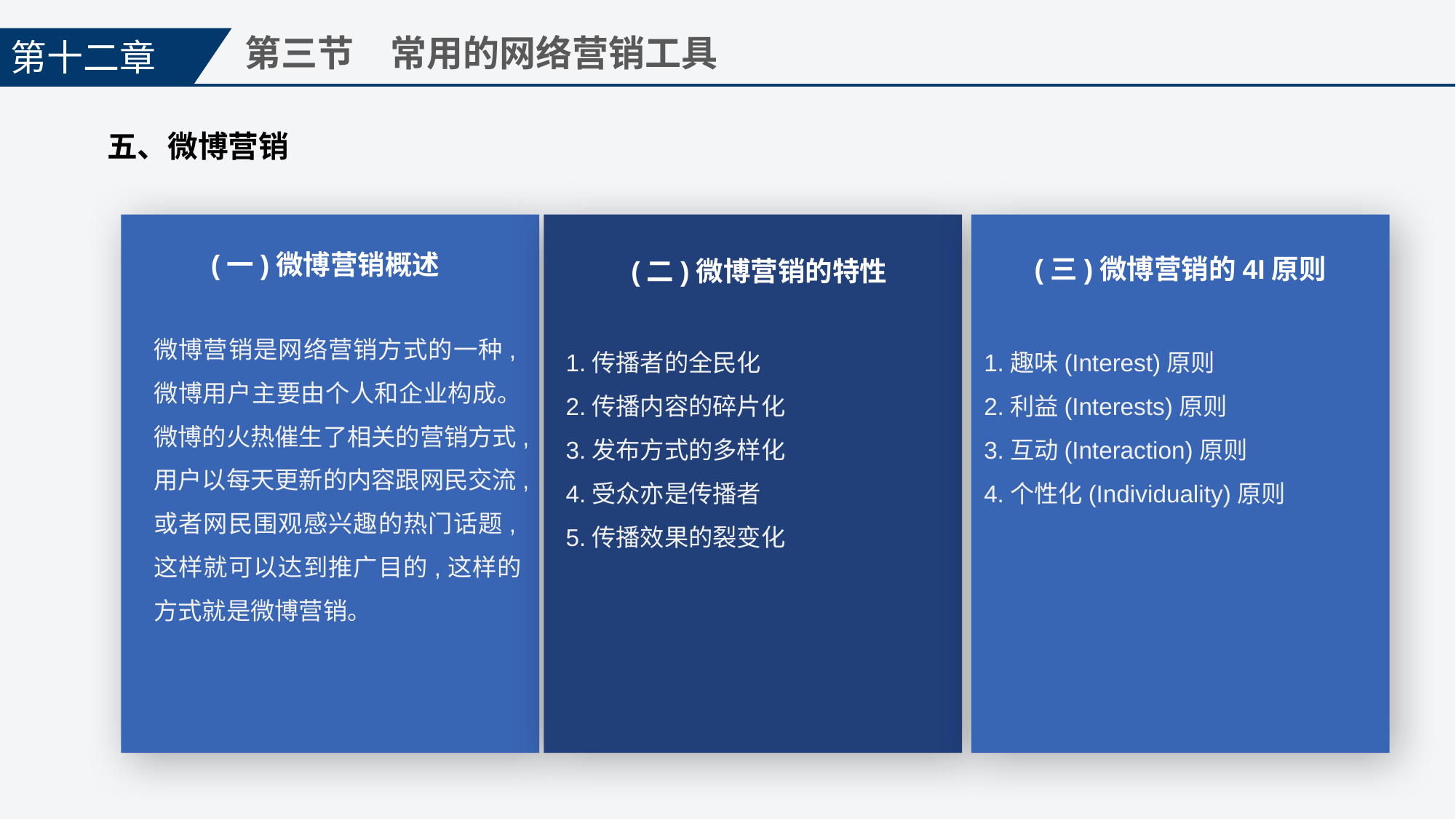

第十二章
第三节　常用的网络营销工具
五、微博营销

(一)微博营销概述
(三)微博营销的4I原则
(二)微博营销的特性
微博营销是网络营销方式的一种,微博用户主要由个人和企业构成。微博的火热催生了相关的营销方式,用户以每天更新的内容跟网民交流,或者网民围观感兴趣的热门话题,这样就可以达到推广目的,这样的方式就是微博营销。
1.传播者的全民化
2.传播内容的碎片化
3.发布方式的多样化
4.受众亦是传播者
5.传播效果的裂变化
1.趣味(Interest)原则
2.利益(Interests)原则
3.互动(Interaction)原则
4.个性化(Individuality)原则